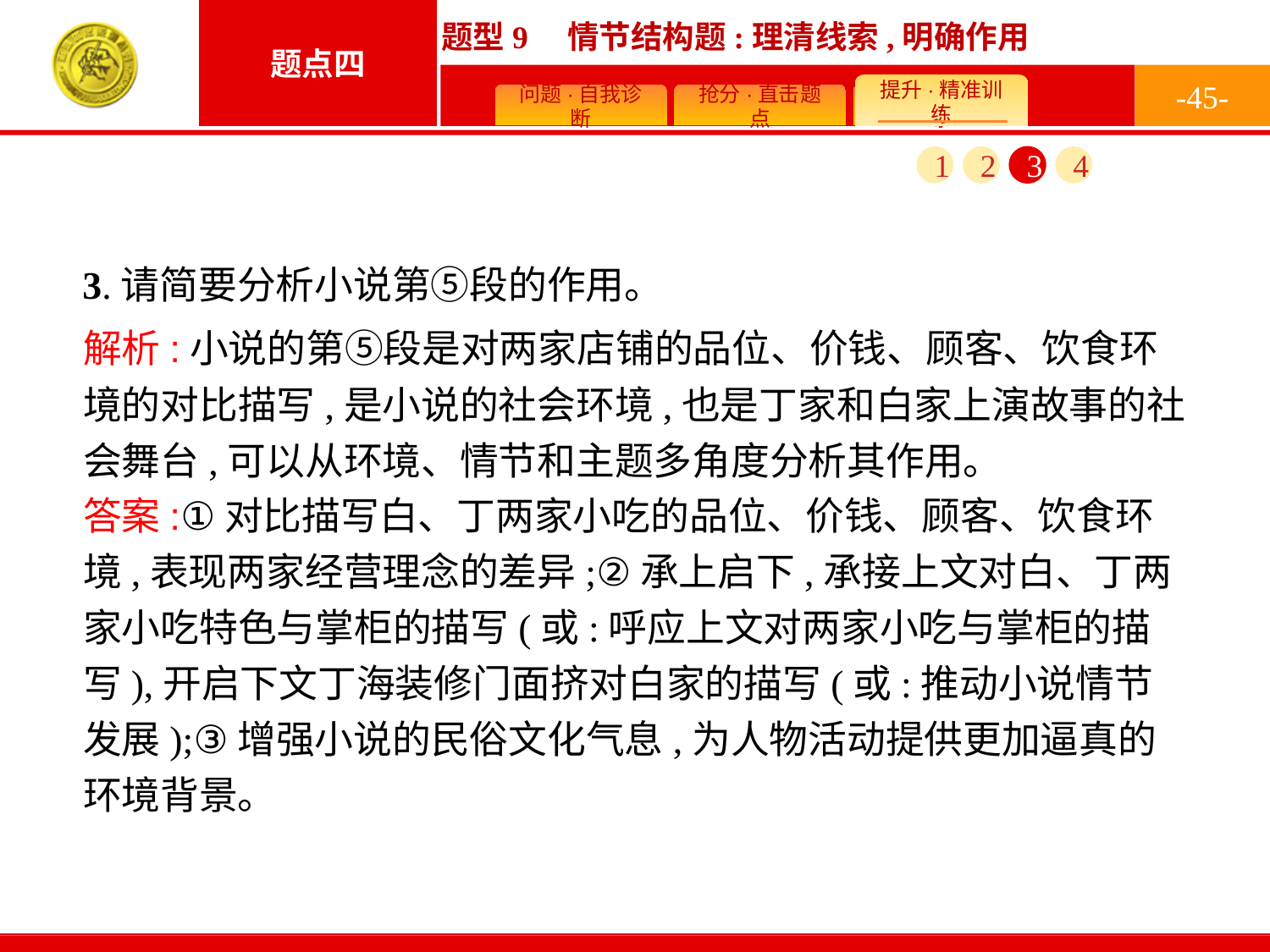

-45-
1
2
3
4
3.请简要分析小说第⑤段的作用。
解析:小说的第⑤段是对两家店铺的品位、价钱、顾客、饮食环境的对比描写,是小说的社会环境,也是丁家和白家上演故事的社会舞台,可以从环境、情节和主题多角度分析其作用。
答案:①对比描写白、丁两家小吃的品位、价钱、顾客、饮食环境,表现两家经营理念的差异;②承上启下,承接上文对白、丁两家小吃特色与掌柜的描写(或:呼应上文对两家小吃与掌柜的描写),开启下文丁海装修门面挤对白家的描写(或:推动小说情节发展);③增强小说的民俗文化气息,为人物活动提供更加逼真的环境背景。